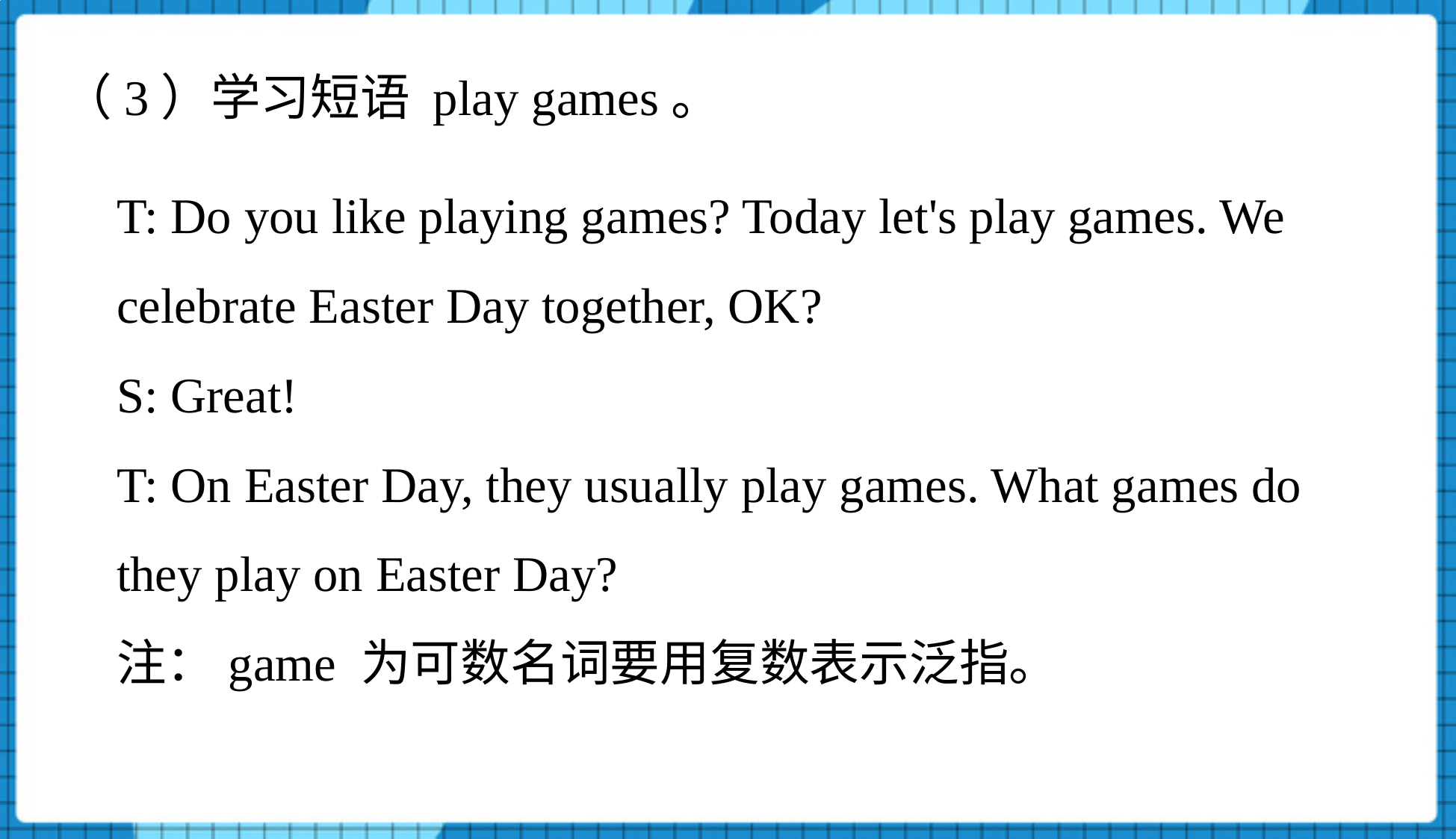

（3）学习短语 play games。
T: Do you like playing games? Today let's play games. We celebrate Easter Day together, OK?
S: Great!
T: On Easter Day, they usually play games. What games do
they play on Easter Day?
注：game 为可数名词要用复数表示泛指。